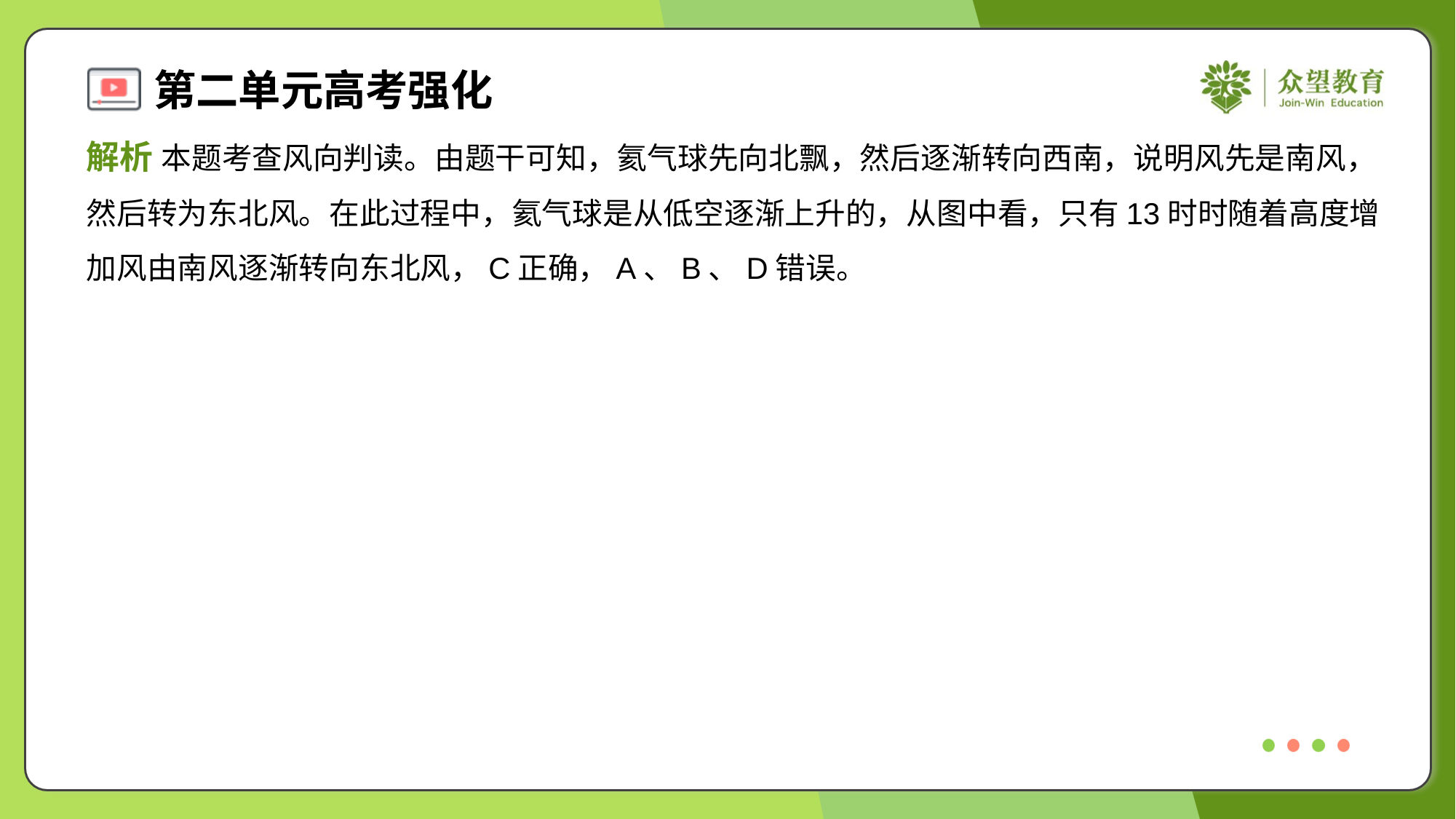

解析 本题考查风向判读。由题干可知，氦气球先向北飘，然后逐渐转向西南，说明风先是南风，
然后转为东北风。在此过程中，氦气球是从低空逐渐上升的，从图中看，只有13时时随着高度增
加风由南风逐渐转向东北风，C正确，A、B、D错误。